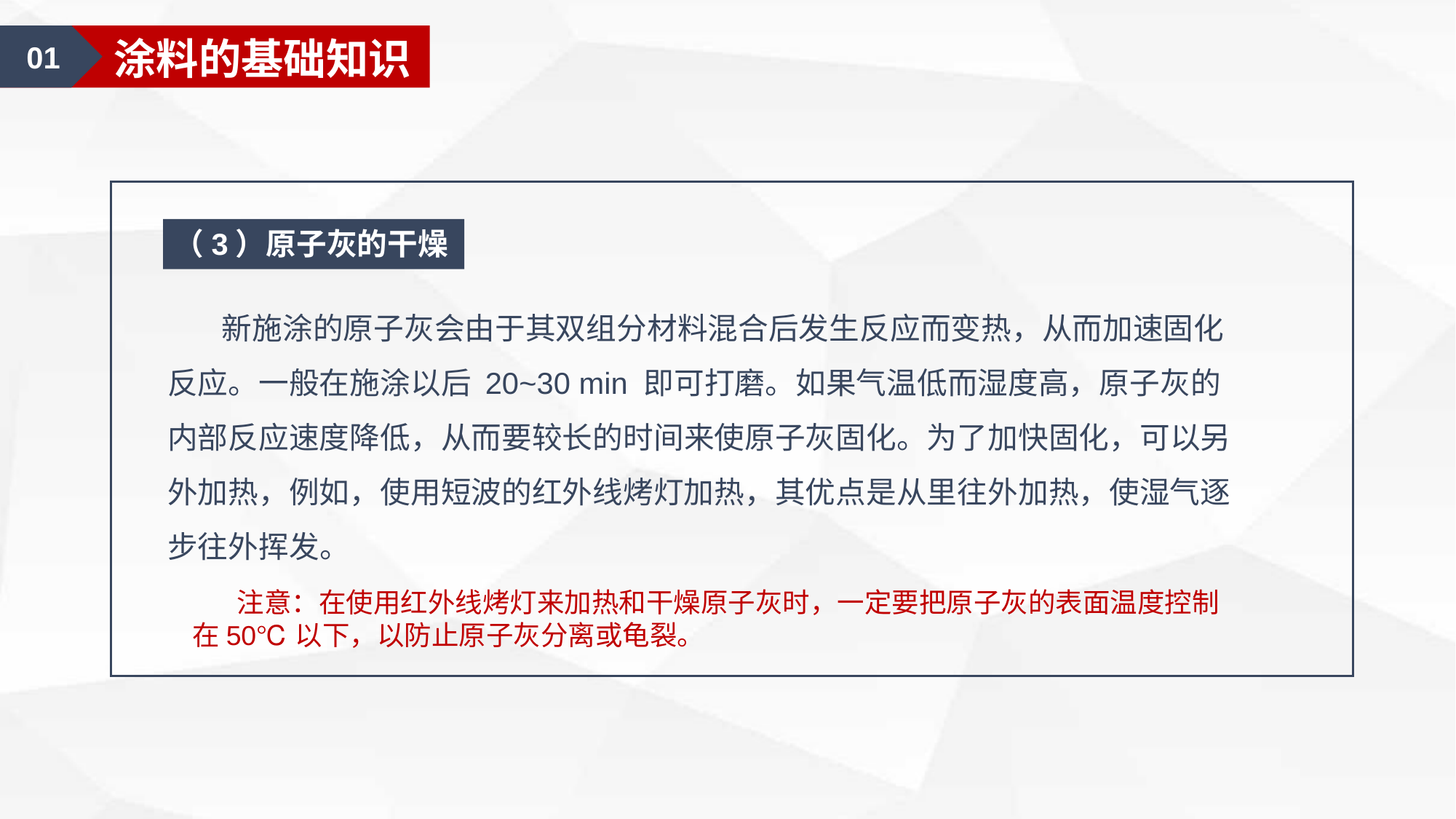

01
涂料的基础知识

（3）原子灰的干燥
       新施涂的原子灰会由于其双组分材料混合后发生反应而变热，从而加速固化反应。一般在施涂以后 20~30 min 即可打磨。如果气温低而湿度高，原子灰的内部反应速度降低，从而要较长的时间来使原子灰固化。为了加快固化，可以另外加热，例如，使用短波的红外线烤灯加热，其优点是从里往外加热，使湿气逐步往外挥发。
 注意：在使用红外线烤灯来加热和干燥原子灰时，一定要把原子灰的表面温度控制在50℃以下，以防止原子灰分离或龟裂。